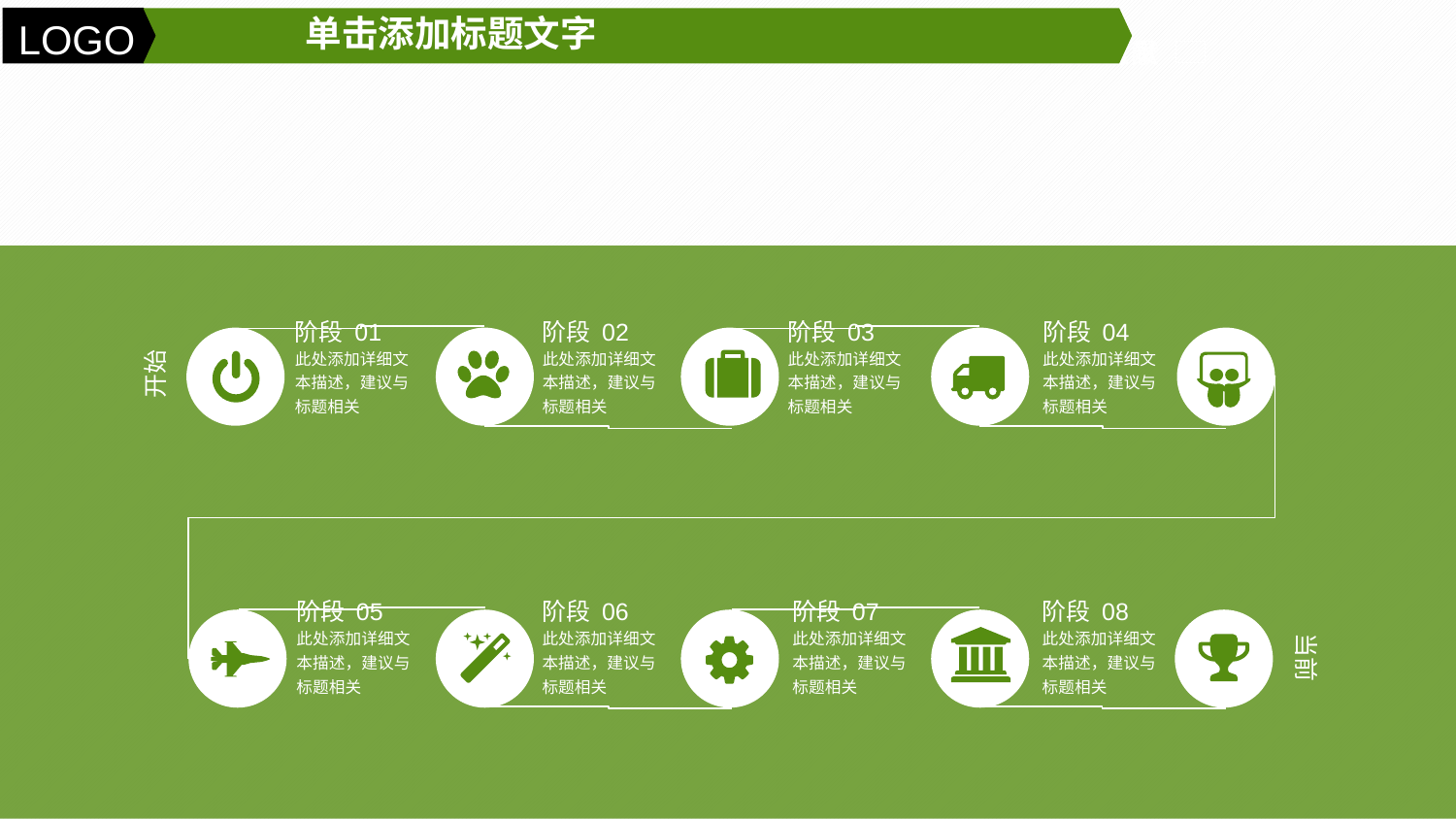

单击添加标题文字
LOGO

创新与贡献
研究意义
选题背景

阶段 01
此处添加详细文本描述，建议与标题相关
阶段 02
此处添加详细文本描述，建议与标题相关
阶段 03
此处添加详细文本描述，建议与标题相关
阶段 04
此处添加详细文本描述，建议与标题相关

开始
阶段 05
此处添加详细文本描述，建议与标题相关
阶段 06
此处添加详细文本描述，建议与标题相关
阶段 07
此处添加详细文本描述，建议与标题相关
阶段 08
此处添加详细文本描述，建议与标题相关

当前